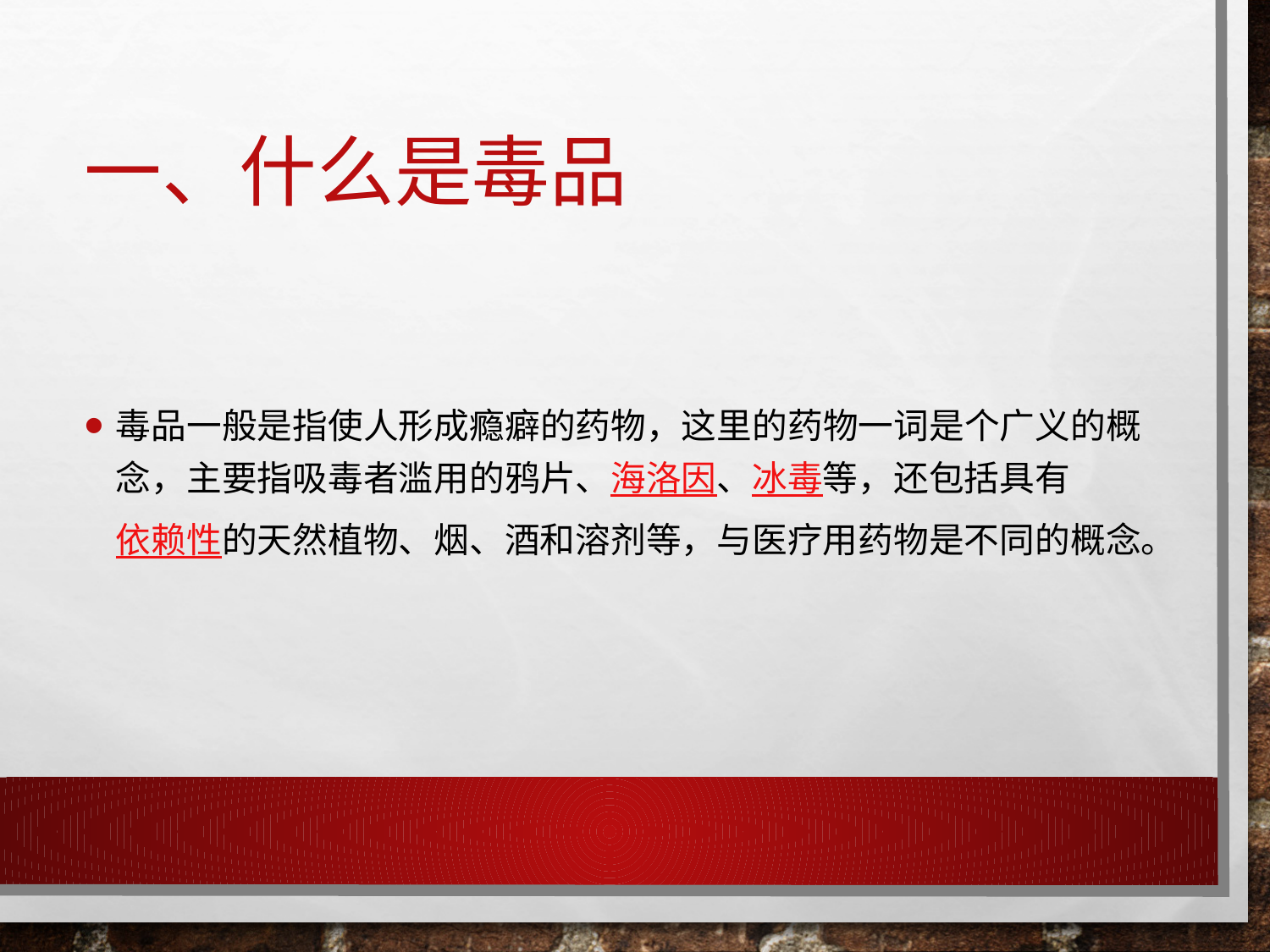

# 一、什么是毒品
毒品一般是指使人形成瘾癖的药物，这里的药物一词是个广义的概念，主要指吸毒者滥用的鸦片、海洛因、冰毒等，还包括具有依赖性的天然植物、烟、酒和溶剂等，与医疗用药物是不同的概念。